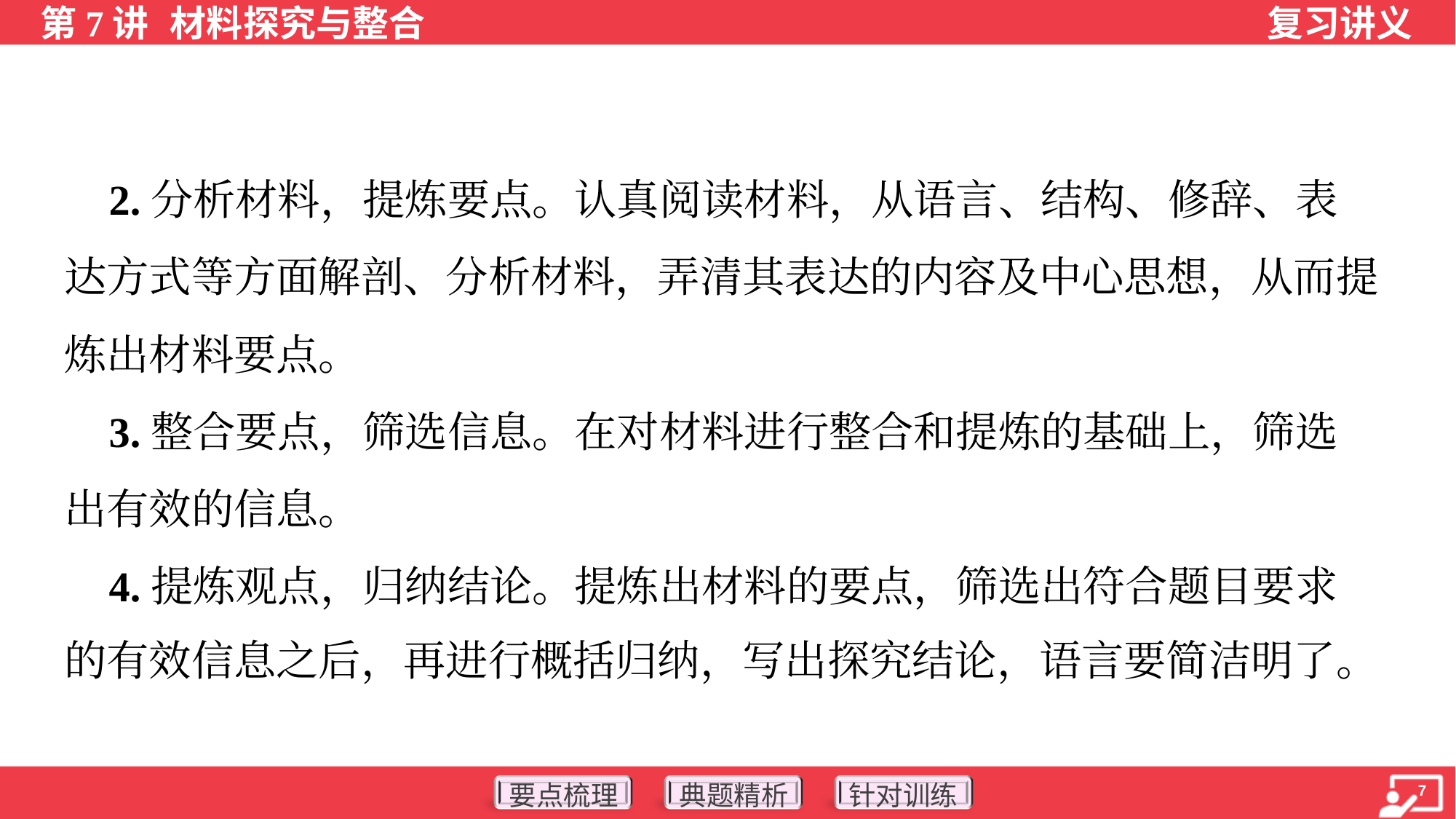

2.分析材料，提炼要点。认真阅读材料，从语言、结构、修辞、表
达方式等方面解剖、分析材料，弄清其表达的内容及中心思想，从而提
炼出材料要点。
    3.整合要点，筛选信息。在对材料进行整合和提炼的基础上，筛选
出有效的信息。
    4.提炼观点，归纳结论。提炼出材料的要点，筛选出符合题目要求
的有效信息之后，再进行概括归纳，写出探究结论，语言要简洁明了。